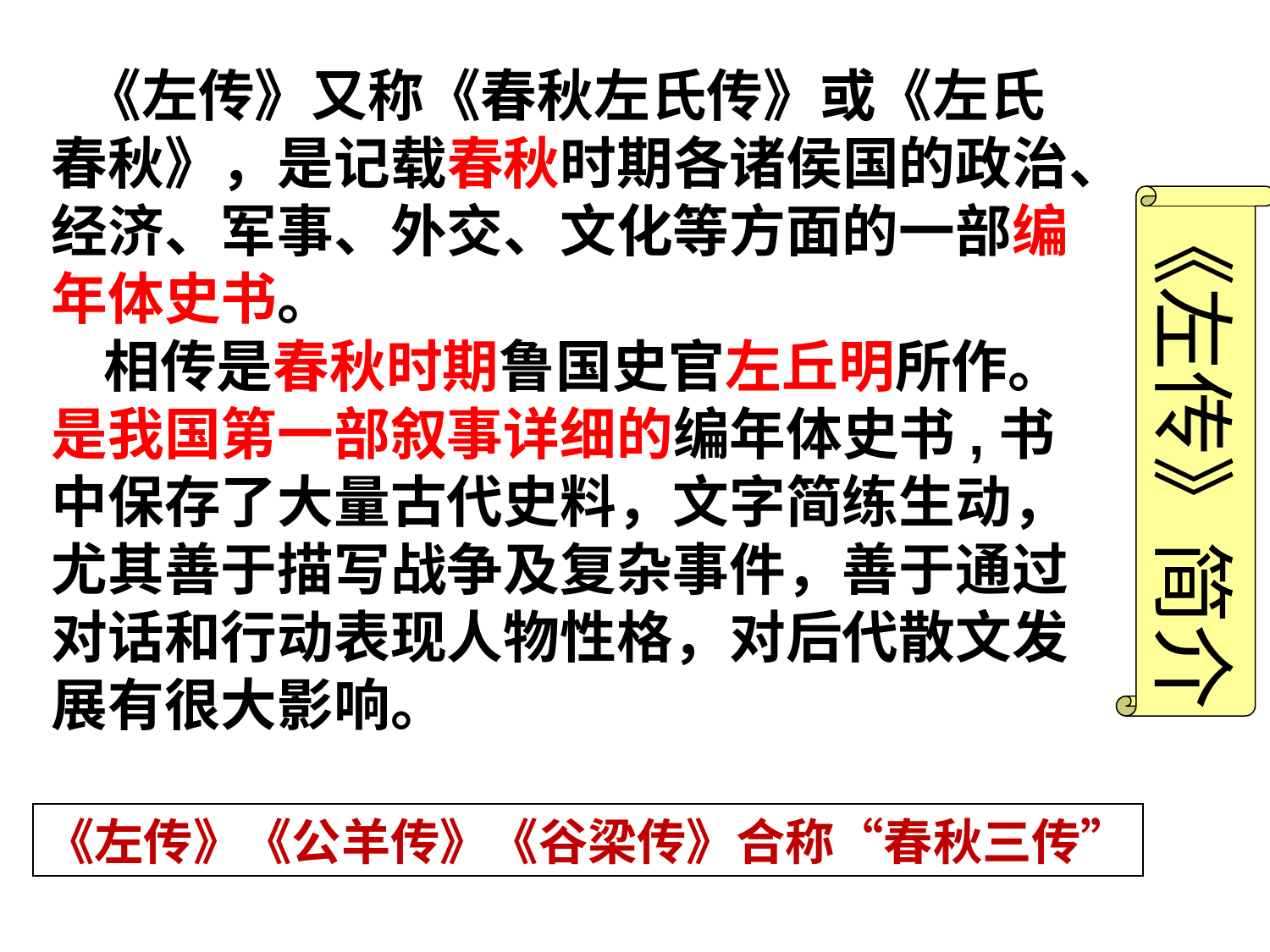

《左传》又称《春秋左氏传》或《左氏春秋》，是记载春秋时期各诸侯国的政治、经济、军事、外交、文化等方面的一部编年体史书。
   相传是春秋时期鲁国史官左丘明所作。是我国第一部叙事详细的编年体史书,书中保存了大量古代史料，文字简练生动，尤其善于描写战争及复杂事件，善于通过对话和行动表现人物性格，对后代散文发展有很大影响。
《左传》简介
《左传》《公羊传》《谷梁传》合称“春秋三传”